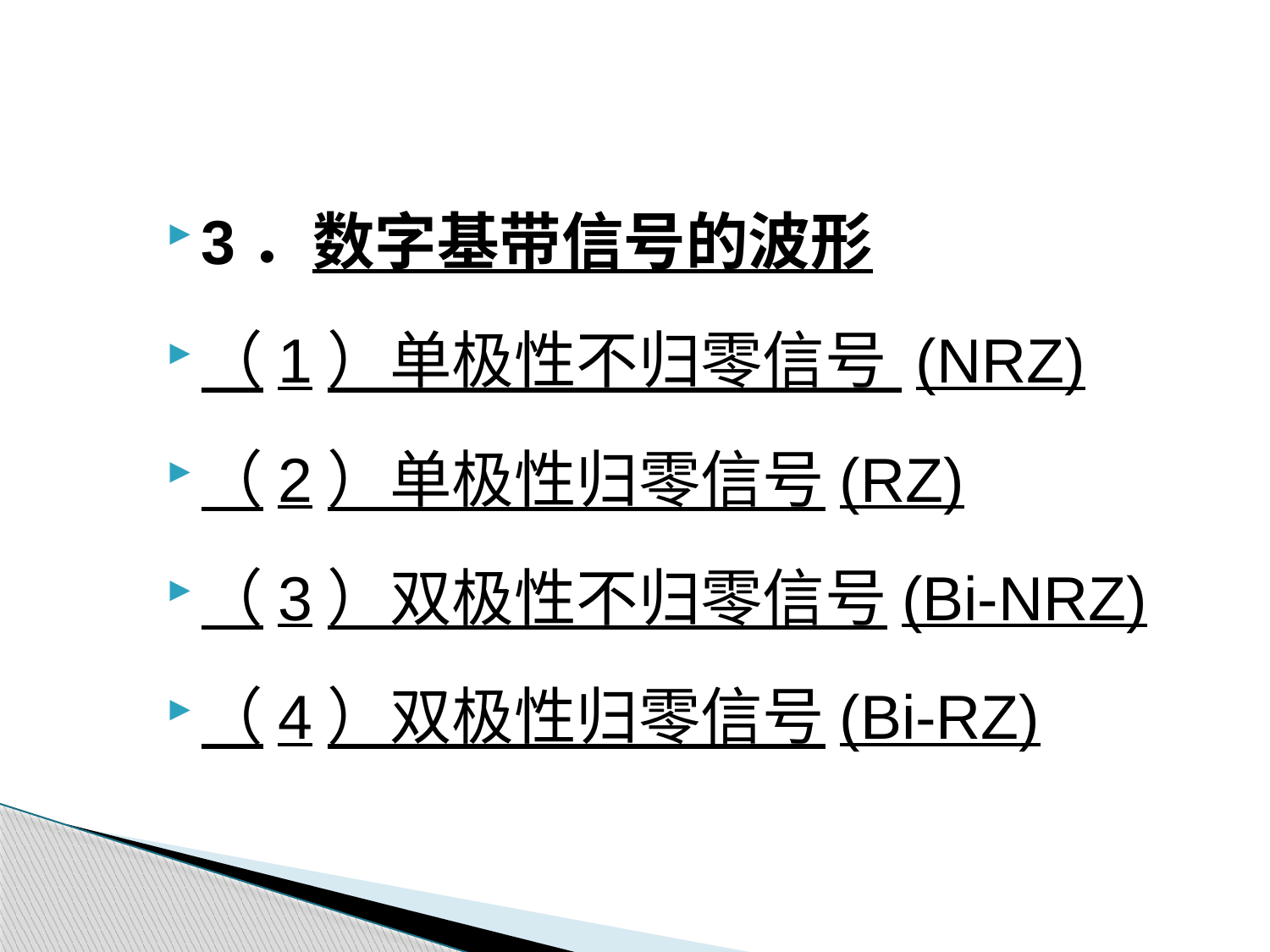

3．数字基带信号的波形
（1）单极性不归零信号 (NRZ)
（2）单极性归零信号(RZ)
（3）双极性不归零信号(Bi-NRZ)
（4）双极性归零信号(Bi-RZ)